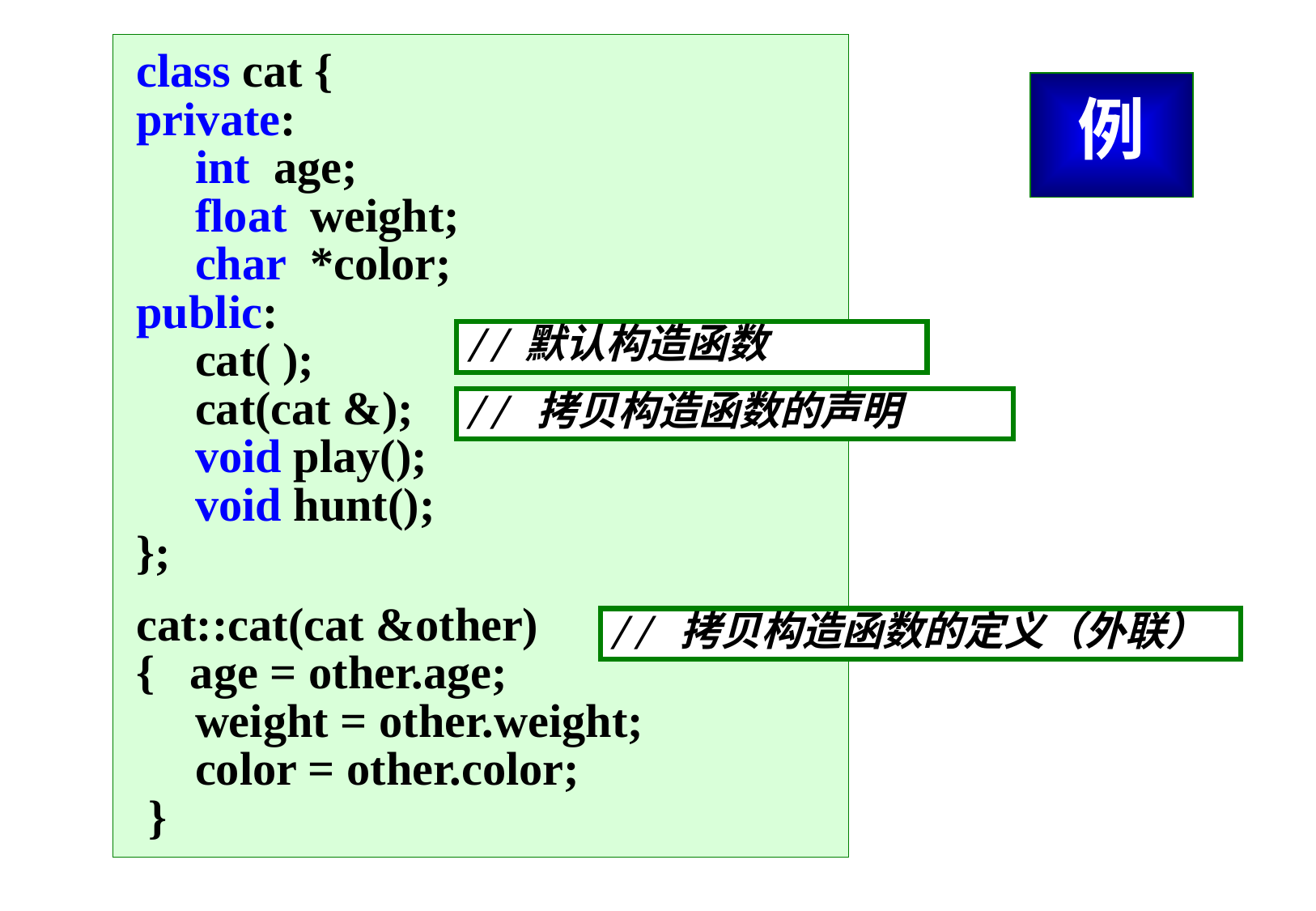

class cat {
 private:
      int  age;
      float  weight;
      char  *color;
 public:
      cat( );
      cat(cat &);
      void play();
      void hunt();
 };
 cat::cat(cat &other)
 {   age = other.age;
      weight = other.weight;
      color = other.color;
  }
例
//默认构造函数
// 拷贝构造函数的声明
// 拷贝构造函数的定义（外联）